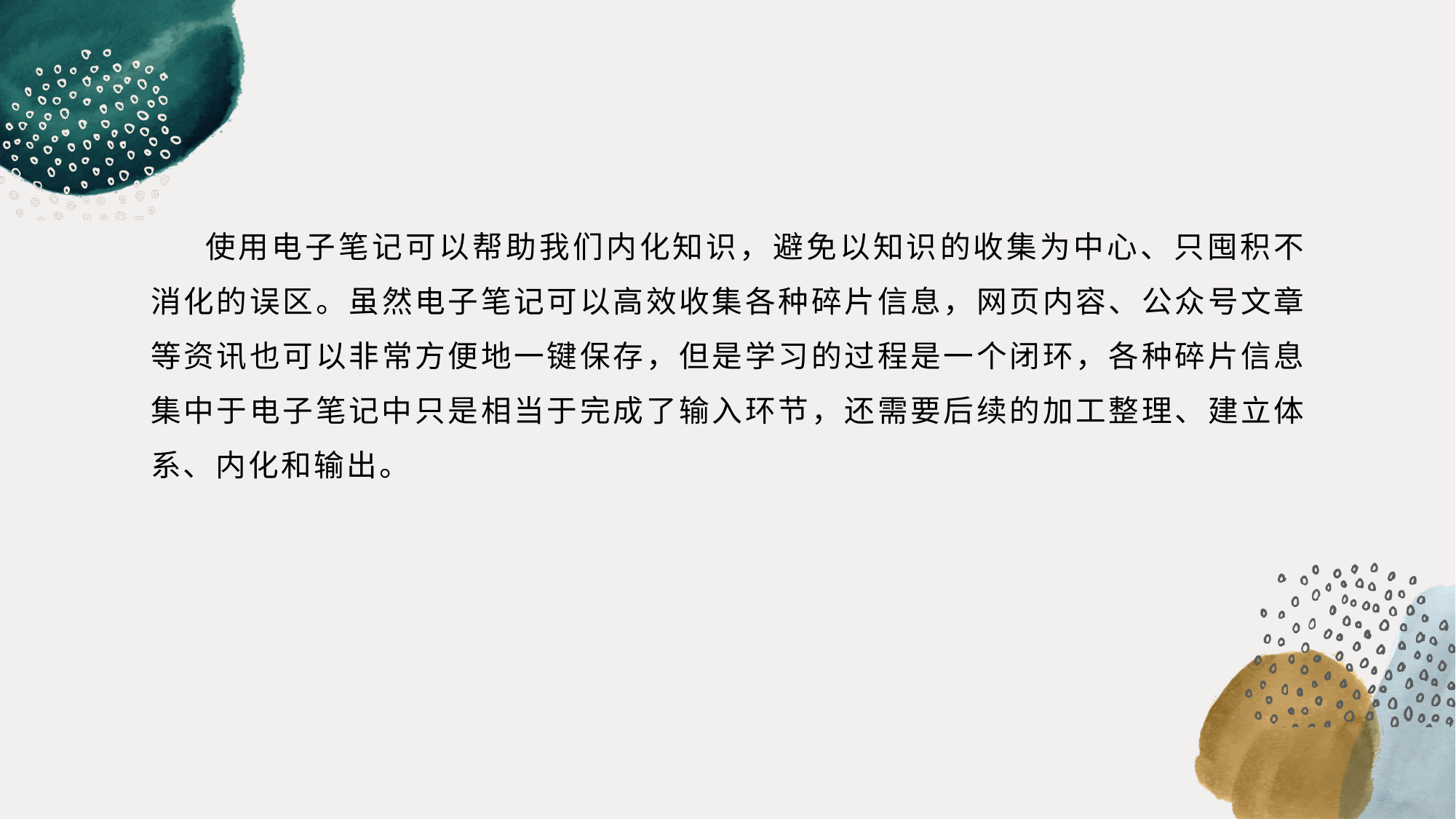

使用电子笔记可以帮助我们内化知识，避免以知识的收集为中心、只囤积不消化的误区。虽然电子笔记可以高效收集各种碎片信息，网页内容、公众号文章等资讯也可以非常方便地一键保存，但是学习的过程是一个闭环，各种碎片信息集中于电子笔记中只是相当于完成了输入环节，还需要后续的加工整理、建立体系、内化和输出。